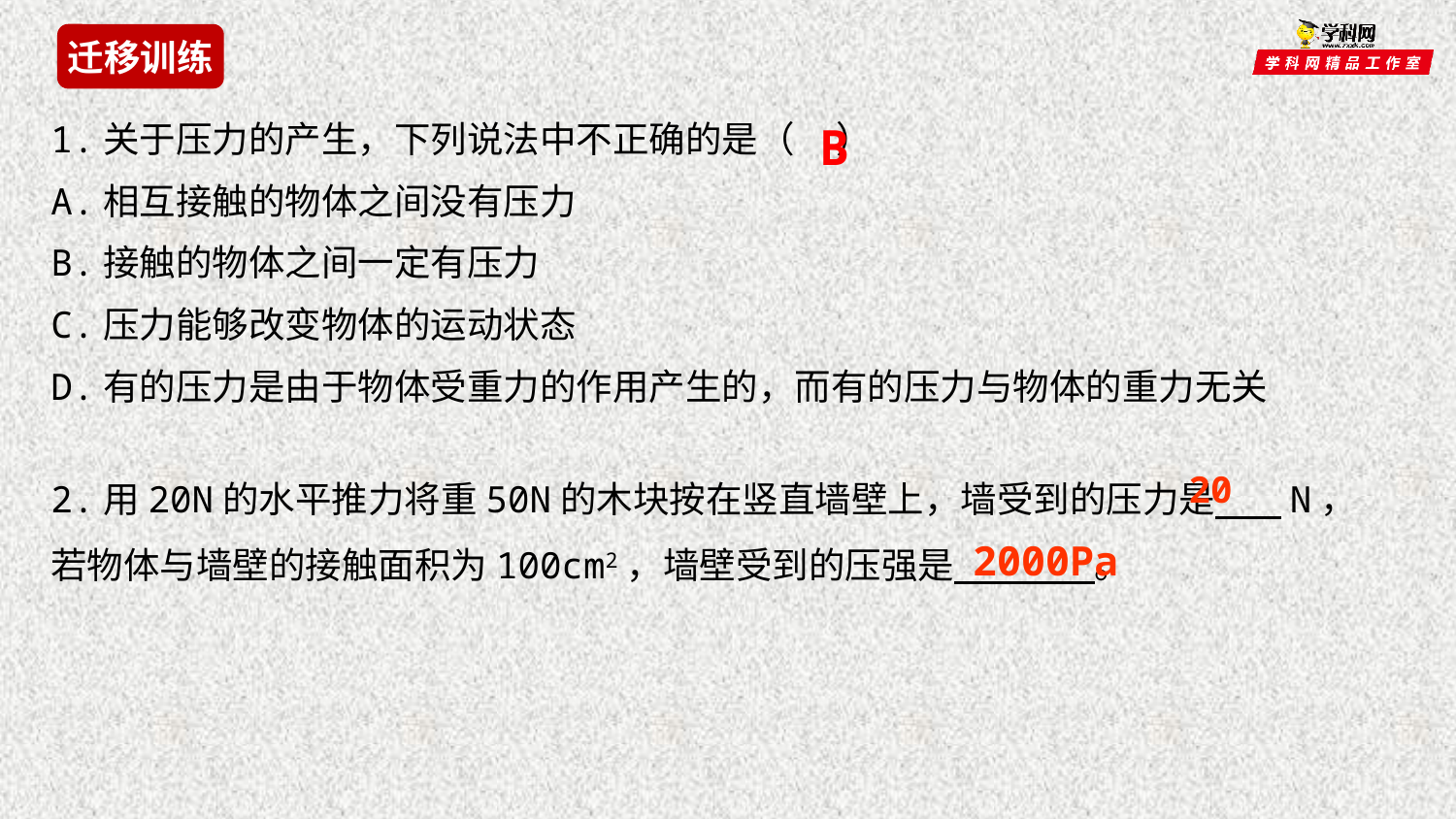

迁移训练
1.关于压力的产生，下列说法中不正确的是（     ）
A.相互接触的物体之间没有压力
B.接触的物体之间一定有压力
C.压力能够改变物体的运动状态
D.有的压力是由于物体受重力的作用产生的，而有的压力与物体的重力无关
B
2.用20N的水平推力将重50N的木块按在竖直墙壁上，墙受到的压力是        N，若物体与墙壁的接触面积为100cm2，墙壁受到的压强是                 。
20
2000Pa